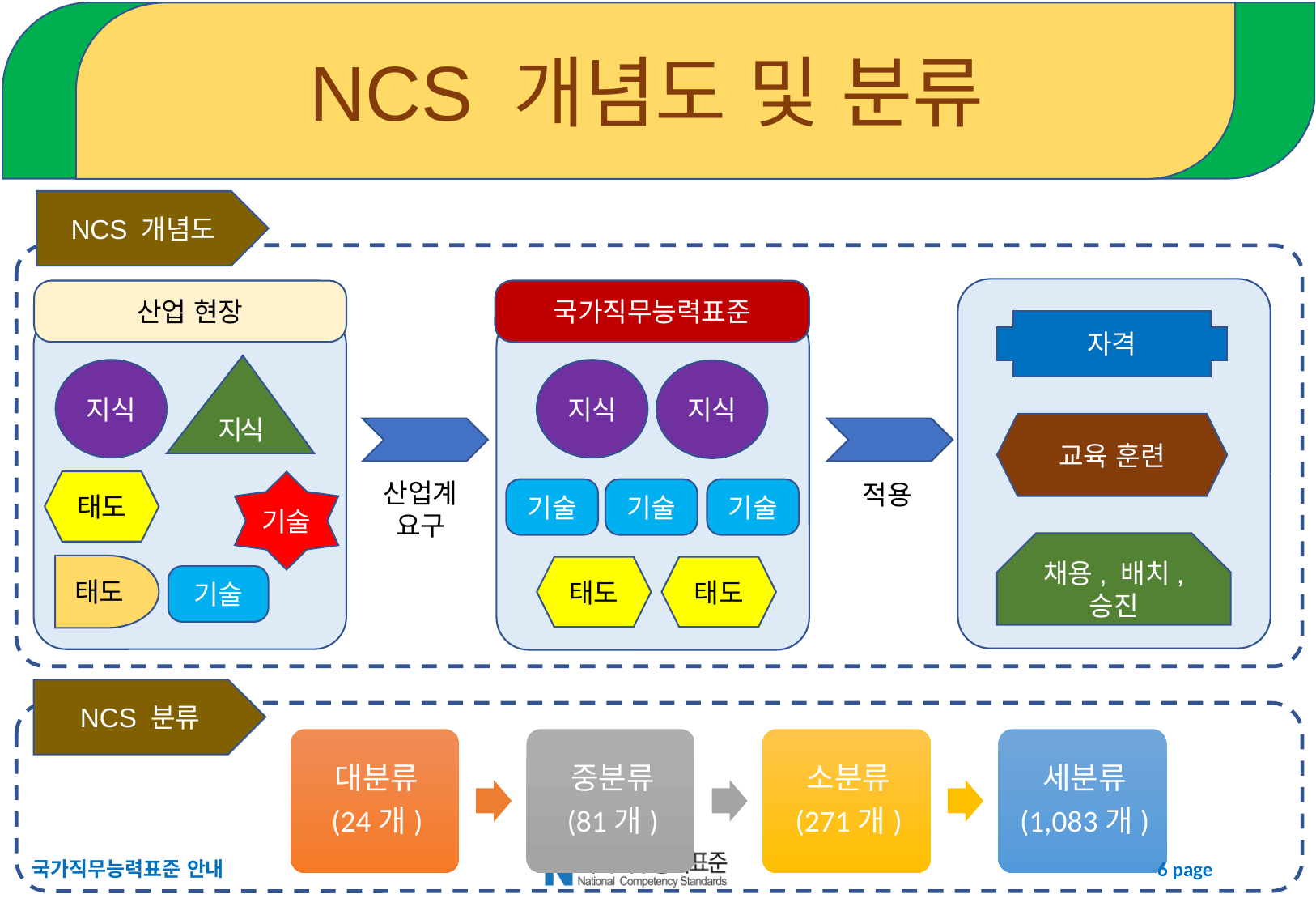

# NCS 개념도 및 분류
NCS 개념도

자격
교육 훈련
채용, 배치, 승진
산업 현장

지식
지식
태도
기술
태도
기술
국가직무능력표준

지식
지식
기술
기술
기술
태도
태도

산업계 요구
적용
대분류
(24개)

중분류
(81개)

소분류
(271개)

세분류
(1,083개)
NCS 분류

국가직무능력표준 안내
6 page